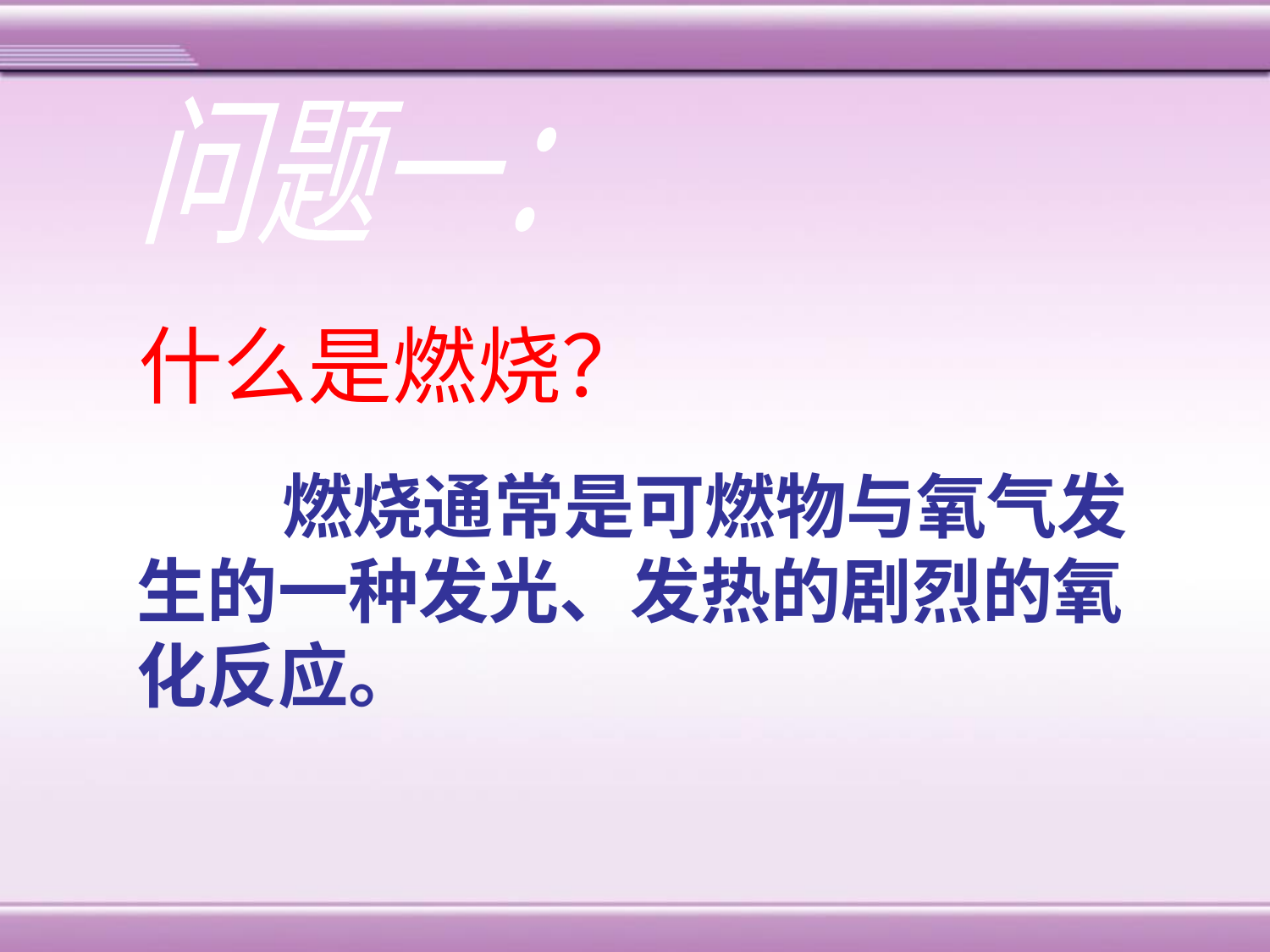

问题一：
什么是燃烧？
        燃烧通常是可燃物与氧气发生的一种发光、发热的剧烈的氧化反应。

2